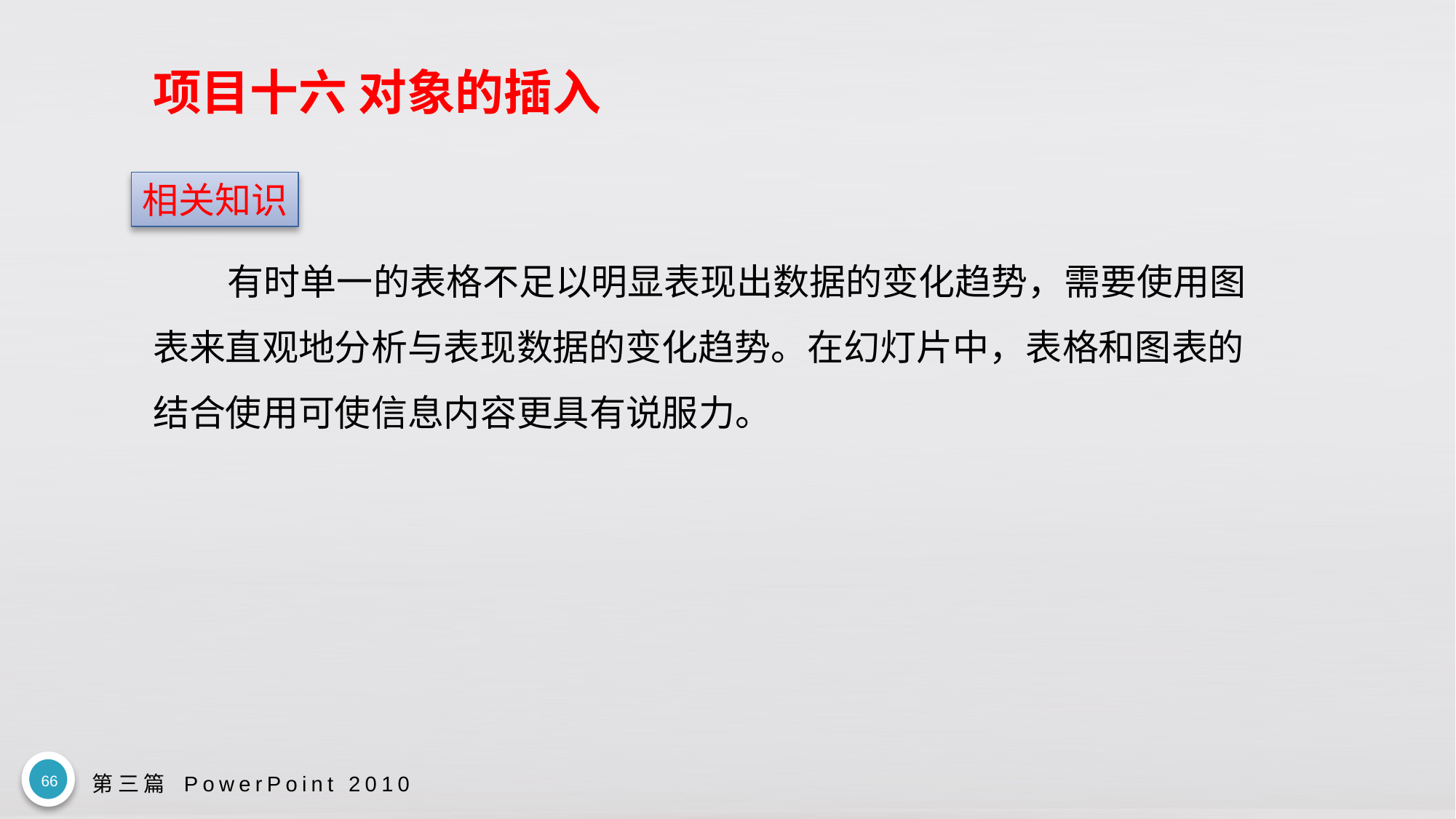

# 项目十六 对象的插入
相关知识
有时单一的表格不足以明显表现出数据的变化趋势，需要使用图表来直观地分析与表现数据的变化趋势。在幻灯片中，表格和图表的结合使用可使信息内容更具有说服力。
66